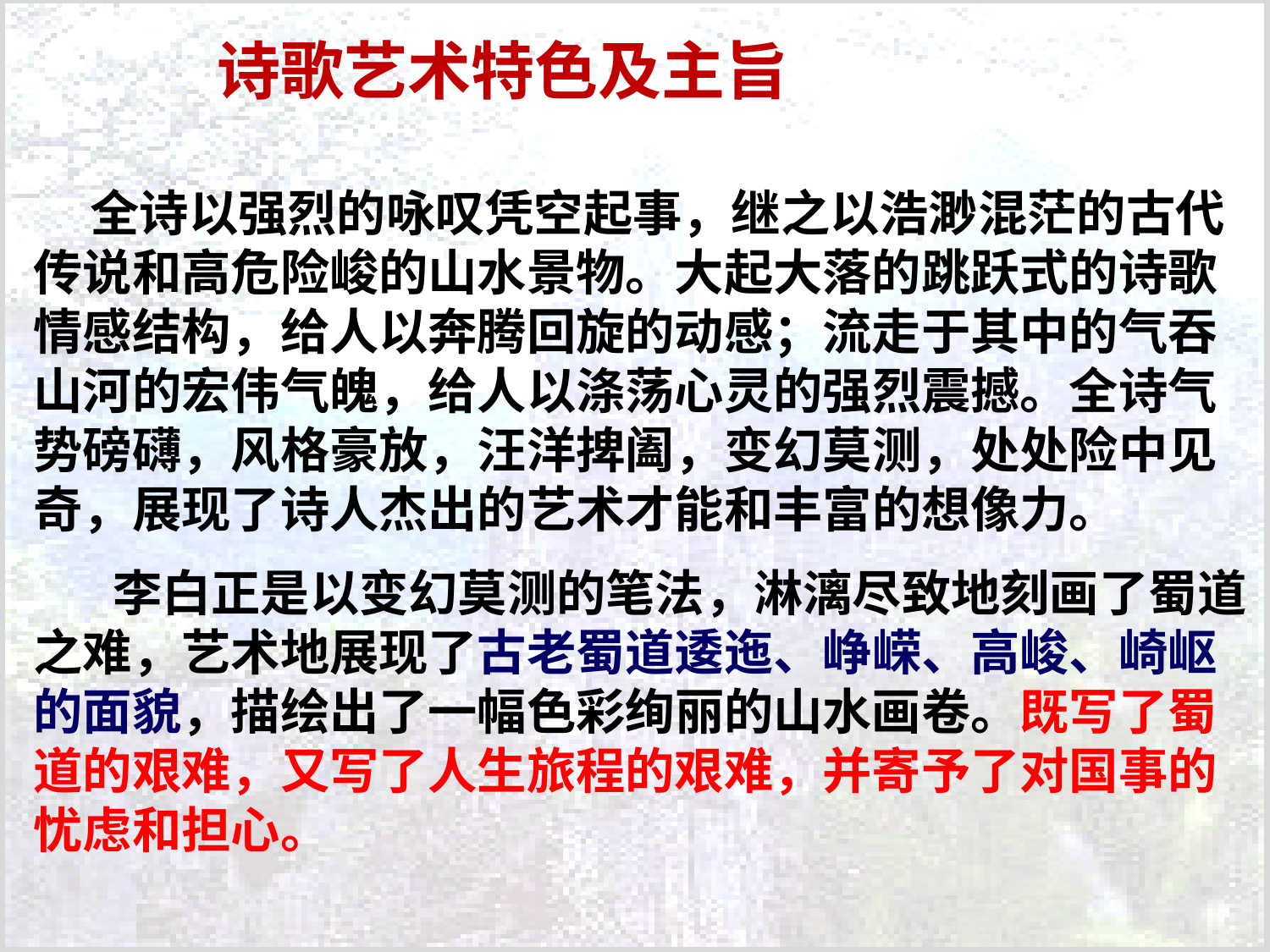

诗歌艺术特色及主旨
    全诗以强烈的咏叹凭空起事，继之以浩渺混茫的古代传说和高危险峻的山水景物。大起大落的跳跃式的诗歌情感结构，给人以奔腾回旋的动感；流走于其中的气吞山河的宏伟气魄，给人以涤荡心灵的强烈震撼。全诗气势磅礴，风格豪放，汪洋捭阖，变幻莫测，处处险中见奇，展现了诗人杰出的艺术才能和丰富的想像力。
      李白正是以变幻莫测的笔法，淋漓尽致地刻画了蜀道之难，艺术地展现了古老蜀道逶迤、峥嵘、高峻、崎岖的面貌，描绘出了一幅色彩绚丽的山水画卷。既写了蜀道的艰难，又写了人生旅程的艰难，并寄予了对国事的忧虑和担心。